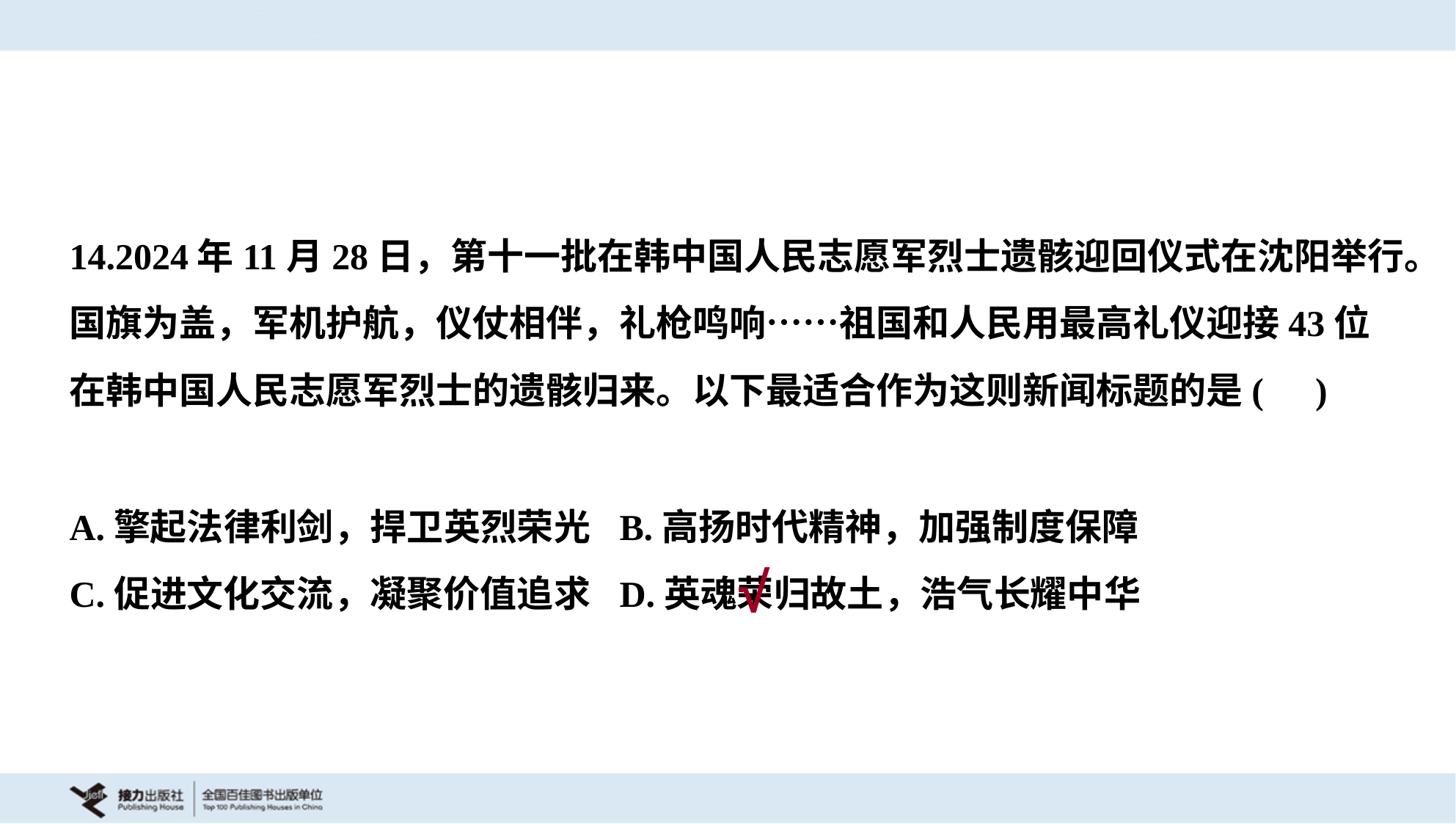

14.2024年11月28日，第十一批在韩中国人民志愿军烈士遗骸迎回仪式在沈阳举行。
国旗为盖，军机护航，仪仗相伴，礼枪鸣响……祖国和人民用最高礼仪迎接43位
在韩中国人民志愿军烈士的遗骸归来。以下最适合作为这则新闻标题的是(     )
A.擎起法律利剑，捍卫英烈荣光	B.高扬时代精神，加强制度保障
C.促进文化交流，凝聚价值追求	D.英魂荣归故土，浩气长耀中华
√